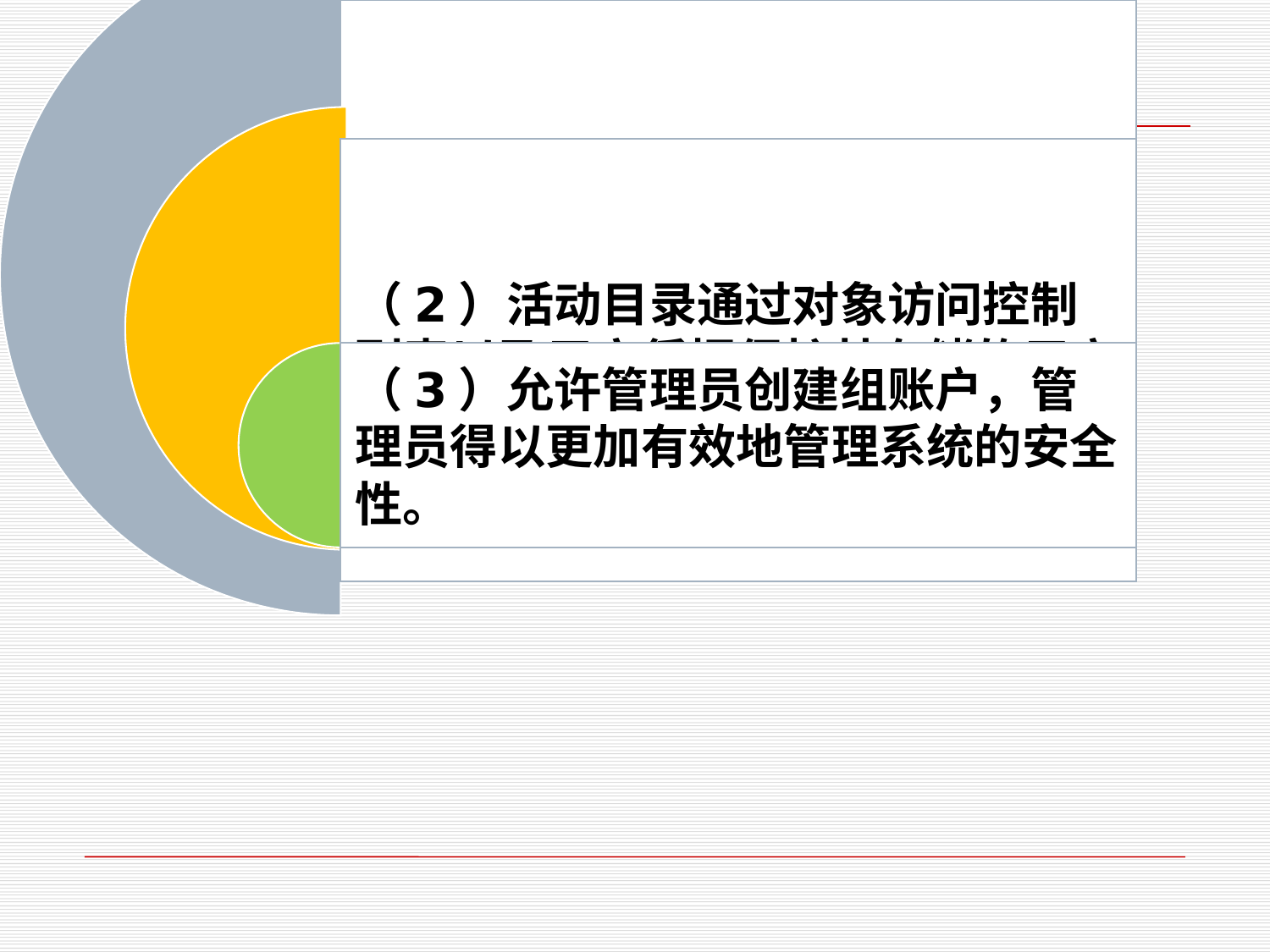

3.活动目录的安全性
（1）安全性通过登录身份验证以及目录对象的访问控制集成在活动目录之中。
（2）活动目录通过对象访问控制列表以及用户凭据保护其存储的用户账户和组信息。
（3）允许管理员创建组账户，管理员得以更加有效地管理系统的安全性。
16